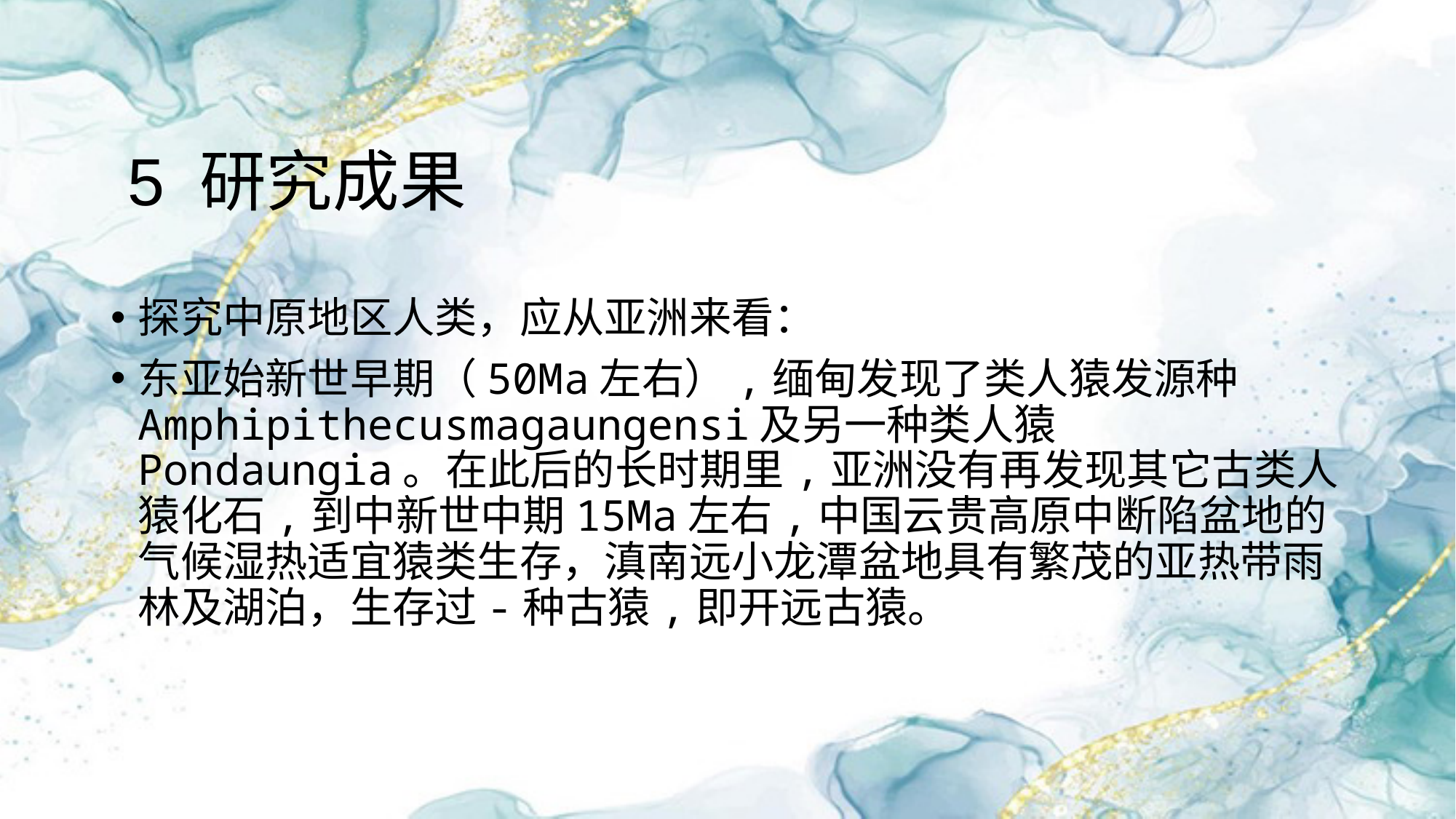

# 5 研究成果
探究中原地区人类，应从亚洲来看：
东亚始新世早期（50Ma左右）,缅甸发现了类人猿发源种Amphipithecusmagaungensi及另一种类人猿Pondaungia。在此后的长时期里,亚洲没有再发现其它古类人猿化石,到中新世中期15Ma左右,中国云贵高原中断陷盆地的气候湿热适宜猿类生存，滇南远小龙潭盆地具有繁茂的亚热带雨林及湖泊，生存过-种古猿,即开远古猿。